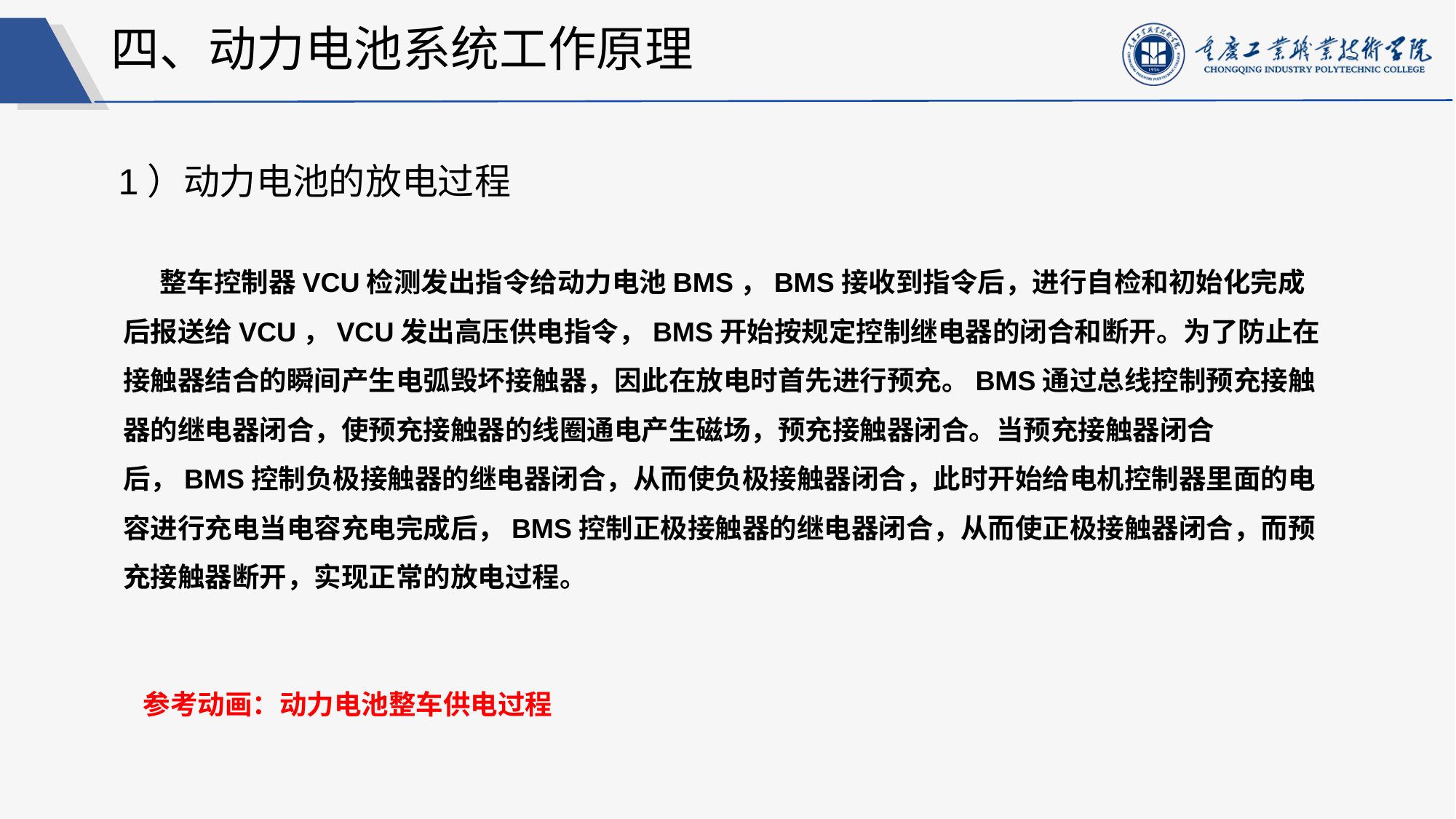

四、动力电池系统工作原理
1）动力电池的放电过程
整车控制器VCU检测发出指令给动力电池BMS，BMS接收到指令后，进行自检和初始化完成后报送给VCU，VCU发出高压供电指令，BMS开始按规定控制继电器的闭合和断开。为了防止在接触器结合的瞬间产生电弧毁坏接触器，因此在放电时首先进行预充。BMS通过总线控制预充接触器的继电器闭合，使预充接触器的线圈通电产生磁场，预充接触器闭合。当预充接触器闭合后，BMS控制负极接触器的继电器闭合，从而使负极接触器闭合，此时开始给电机控制器里面的电容进行充电当电容充电完成后，BMS控制正极接触器的继电器闭合，从而使正极接触器闭合，而预充接触器断开，实现正常的放电过程。
参考动画：动力电池整车供电过程